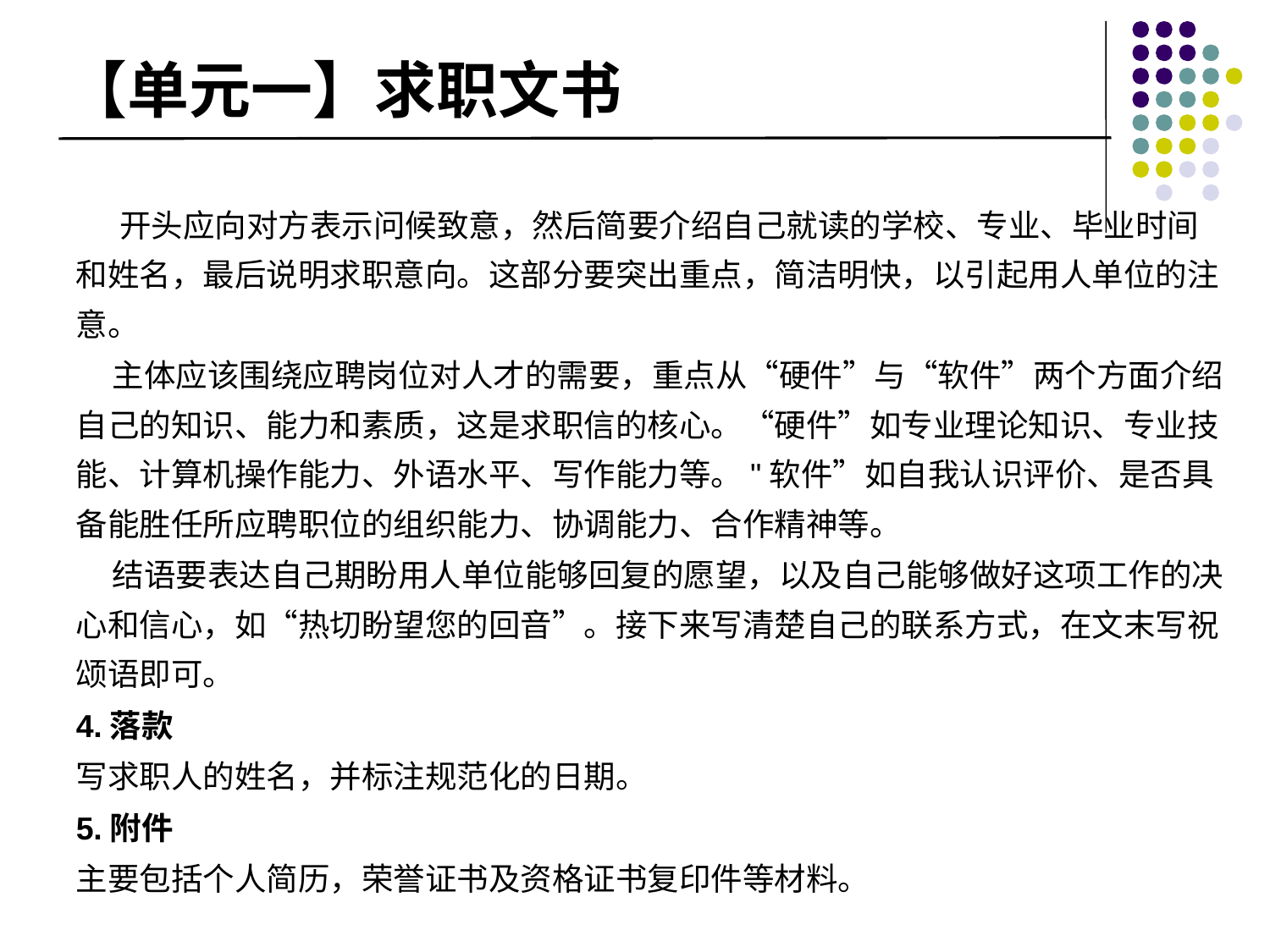

# 【单元一】求职文书

     开头应向对方表示问候致意，然后简要介绍自己就读的学校、专业、毕业时间和姓名，最后说明求职意向。这部分要突出重点，简洁明快，以引起用人单位的注意。
    主体应该围绕应聘岗位对人才的需要，重点从“硬件”与“软件”两个方面介绍自己的知识、能力和素质，这是求职信的核心。“硬件”如专业理论知识、专业技能、计算机操作能力、外语水平、写作能力等。"软件”如自我认识评价、是否具备能胜任所应聘职位的组织能力、协调能力、合作精神等。
    结语要表达自己期盼用人单位能够回复的愿望，以及自己能够做好这项工作的决心和信心，如“热切盼望您的回音”。接下来写清楚自己的联系方式，在文末写祝颂语即可。
4.落款
写求职人的姓名，并标注规范化的日期。
5.附件
主要包括个人简历，荣誉证书及资格证书复印件等材料。